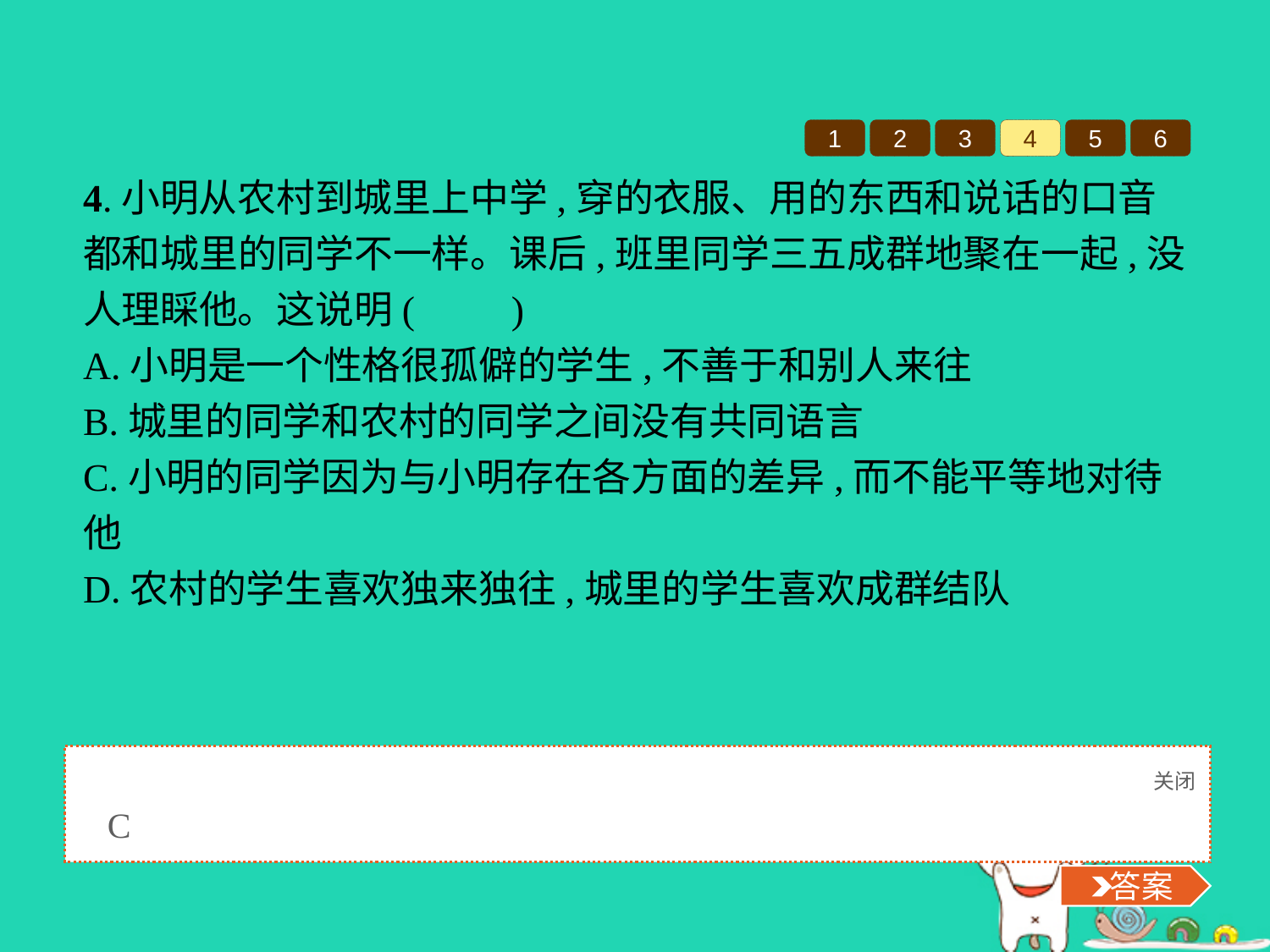

1
2
3
4
5
6
4.小明从农村到城里上中学,穿的衣服、用的东西和说话的口音都和城里的同学不一样。课后,班里同学三五成群地聚在一起,没人理睬他。这说明(　　)
A.小明是一个性格很孤僻的学生,不善于和别人来往
B.城里的同学和农村的同学之间没有共同语言
C.小明的同学因为与小明存在各方面的差异,而不能平等地对待他
D.农村的学生喜欢独来独往,城里的学生喜欢成群结队

关闭
  答案

C
  答案